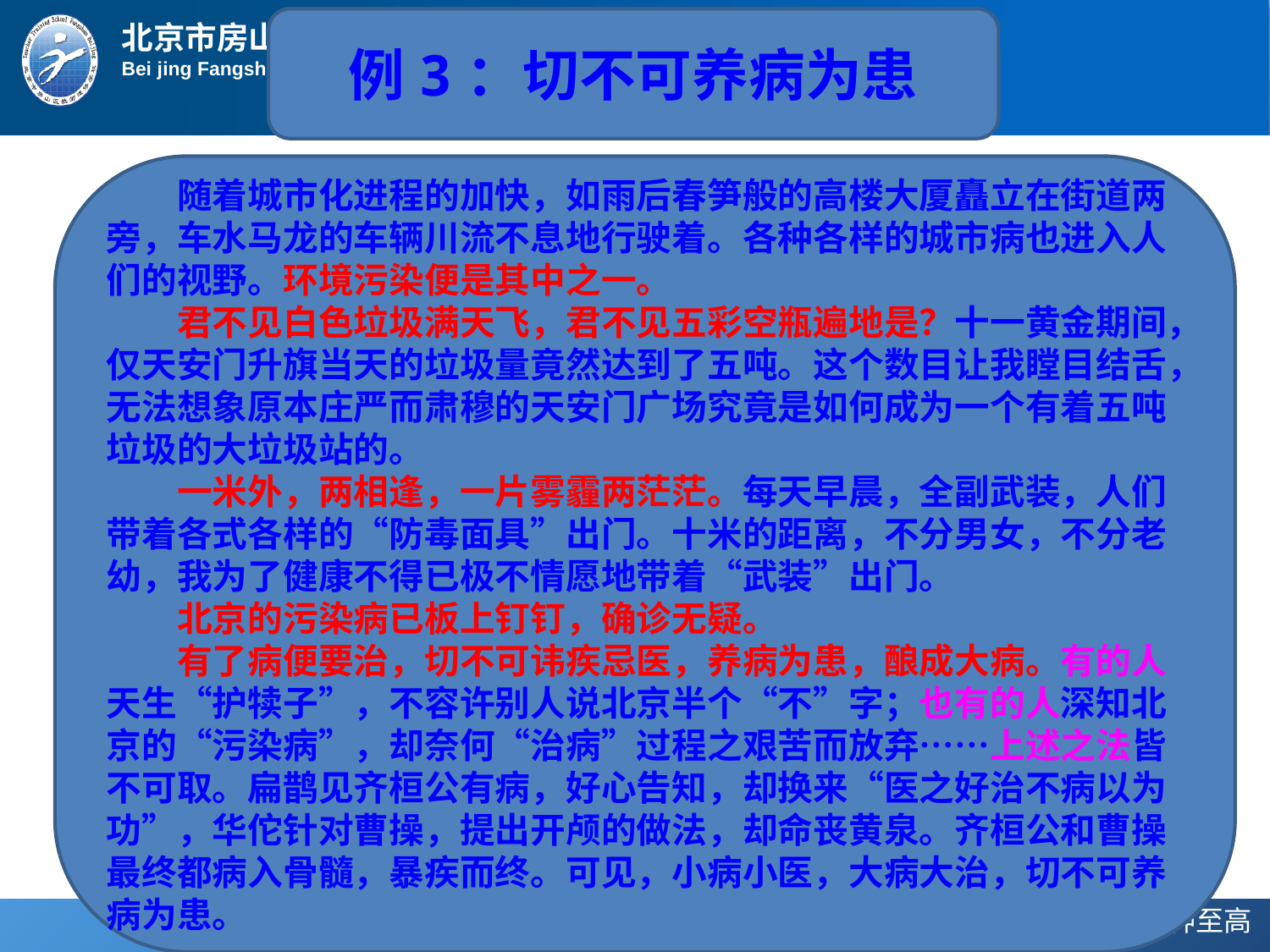

例3：切不可养病为患
　　随着城市化进程的加快，如雨后春笋般的高楼大厦矗立在街道两旁，车水马龙的车辆川流不息地行驶着。各种各样的城市病也进入人们的视野。环境污染便是其中之一。
　　君不见白色垃圾满天飞，君不见五彩空瓶遍地是？十一黄金期间，仅天安门升旗当天的垃圾量竟然达到了五吨。这个数目让我瞠目结舌，无法想象原本庄严而肃穆的天安门广场究竟是如何成为一个有着五吨垃圾的大垃圾站的。
　　一米外，两相逢，一片雾霾两茫茫。每天早晨，全副武装，人们带着各式各样的“防毒面具”出门。十米的距离，不分男女，不分老幼，我为了健康不得已极不情愿地带着“武装”出门。
　　北京的污染病已板上钉钉，确诊无疑。
　　有了病便要治，切不可讳疾忌医，养病为患，酿成大病。有的人天生“护犊子”，不容许别人说北京半个“不”字；也有的人深知北京的“污染病”，却奈何“治病”过程之艰苦而放弃……上述之法皆不可取。扁鹊见齐桓公有病，好心告知，却换来“医之好治不病以为功”，华佗针对曹操，提出开颅的做法，却命丧黄泉。齐桓公和曹操最终都病入骨髓，暴疾而终。可见，小病小医，大病大治，切不可养病为患。